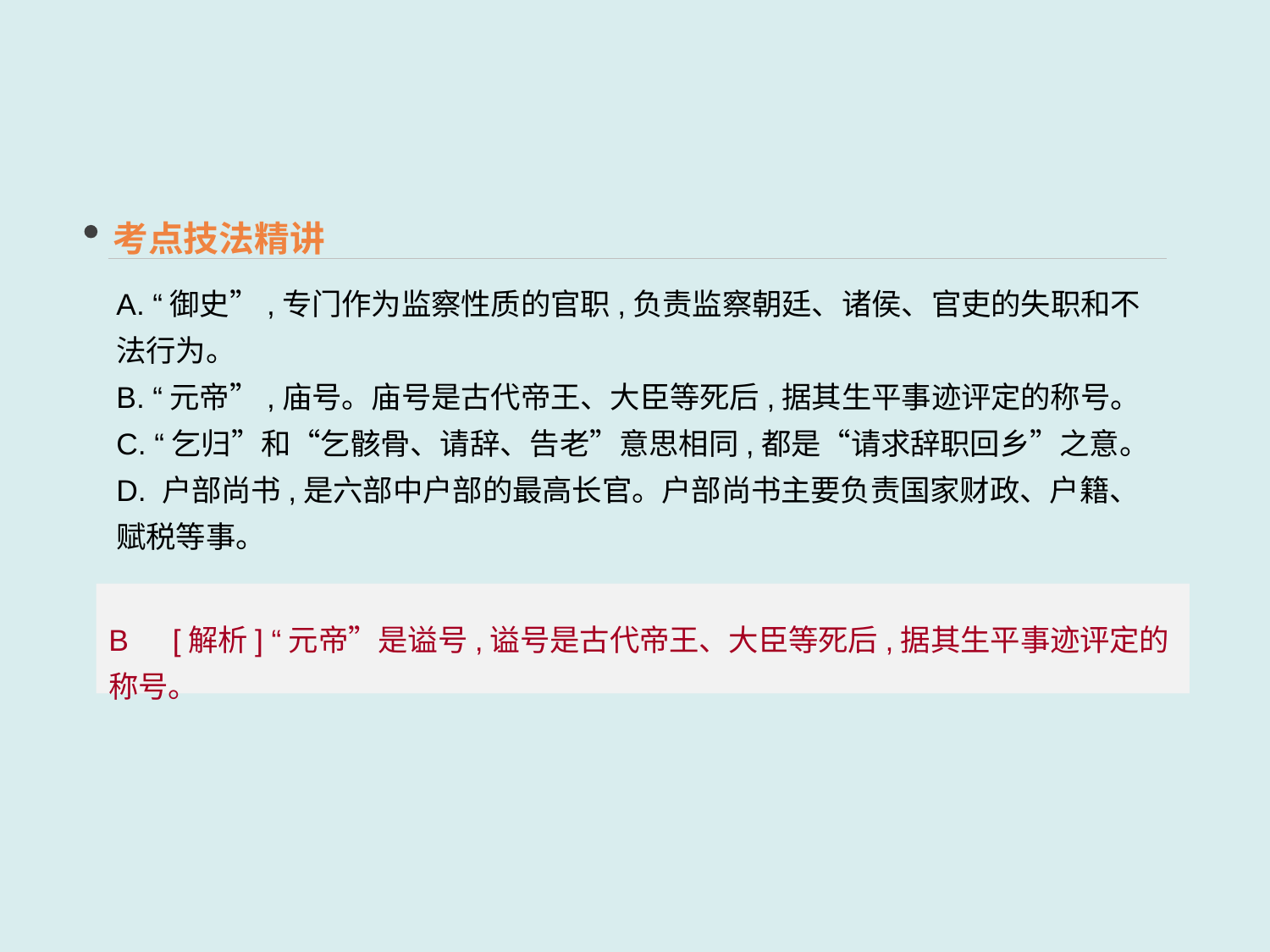

考点技法精讲

A. “御史”,专门作为监察性质的官职,负责监察朝廷、诸侯、官吏的失职和不法行为。
B. “元帝”,庙号。庙号是古代帝王、大臣等死后,据其生平事迹评定的称号。
C. “乞归”和“乞骸骨、请辞、告老”意思相同,都是“请求辞职回乡”之意。
D. 户部尚书,是六部中户部的最高长官。户部尚书主要负责国家财政、户籍、赋税等事。

B　[解析] “元帝”是谥号,谥号是古代帝王、大臣等死后,据其生平事迹评定的称号。